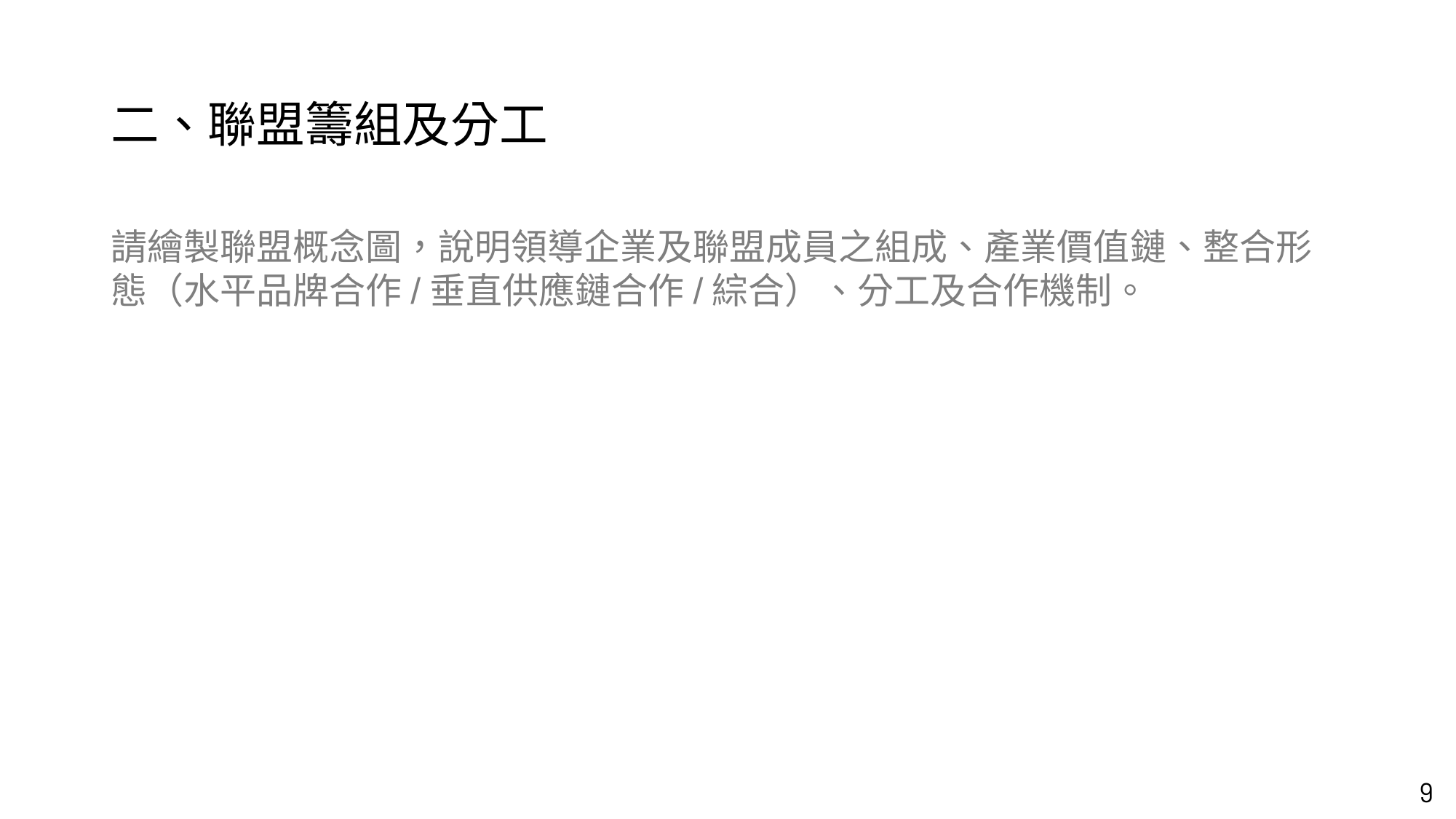

# 二、聯盟籌組及分工
請繪製聯盟概念圖，說明領導企業及聯盟成員之組成、產業價值鏈、整合形態（水平品牌合作/垂直供應鏈合作/綜合）、分工及合作機制。
9